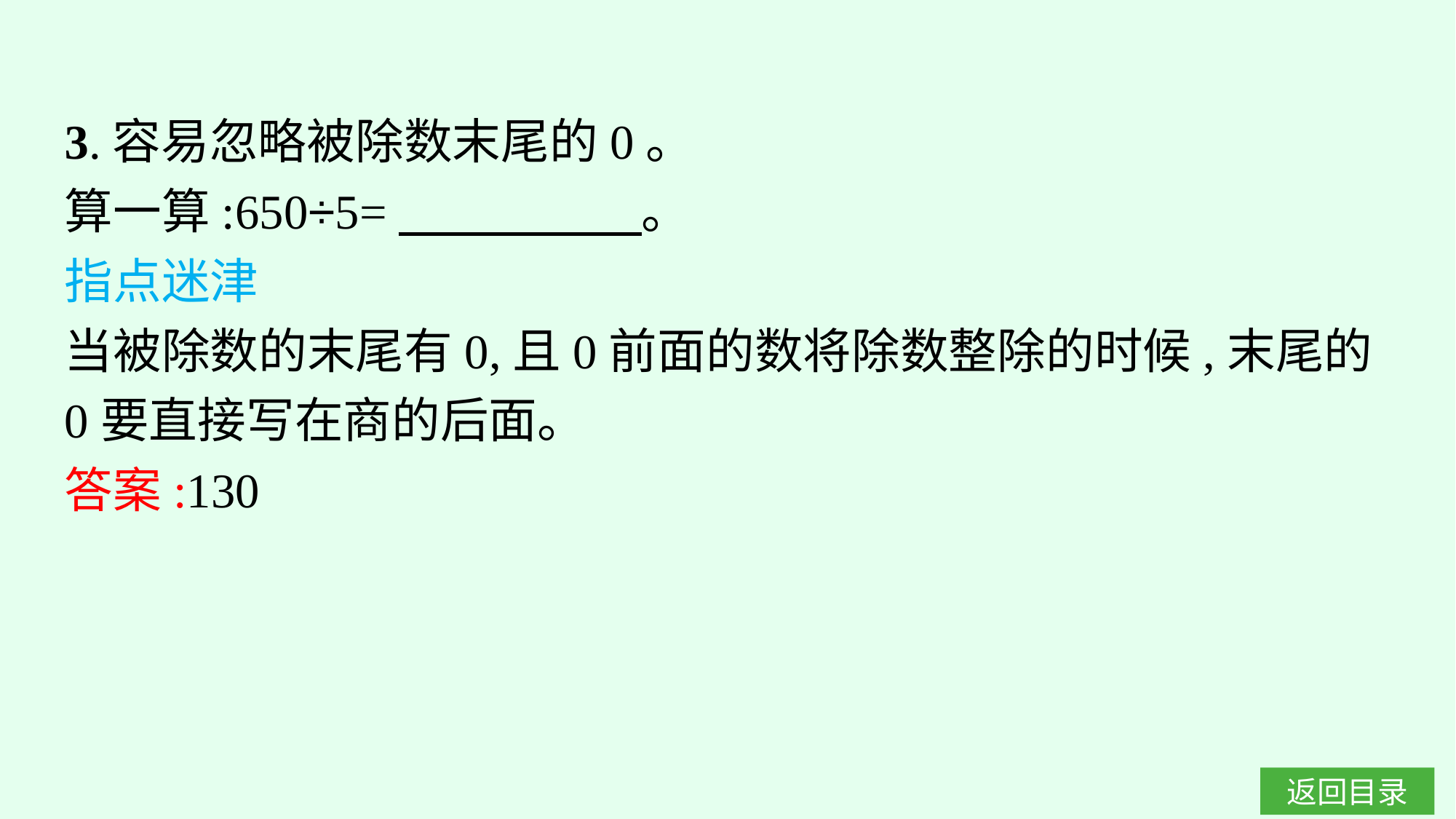

3.容易忽略被除数末尾的0。
算一算:650÷5=　　　　　。
指点迷津
当被除数的末尾有0,且0前面的数将除数整除的时候,末尾的0要直接写在商的后面。
答案:130